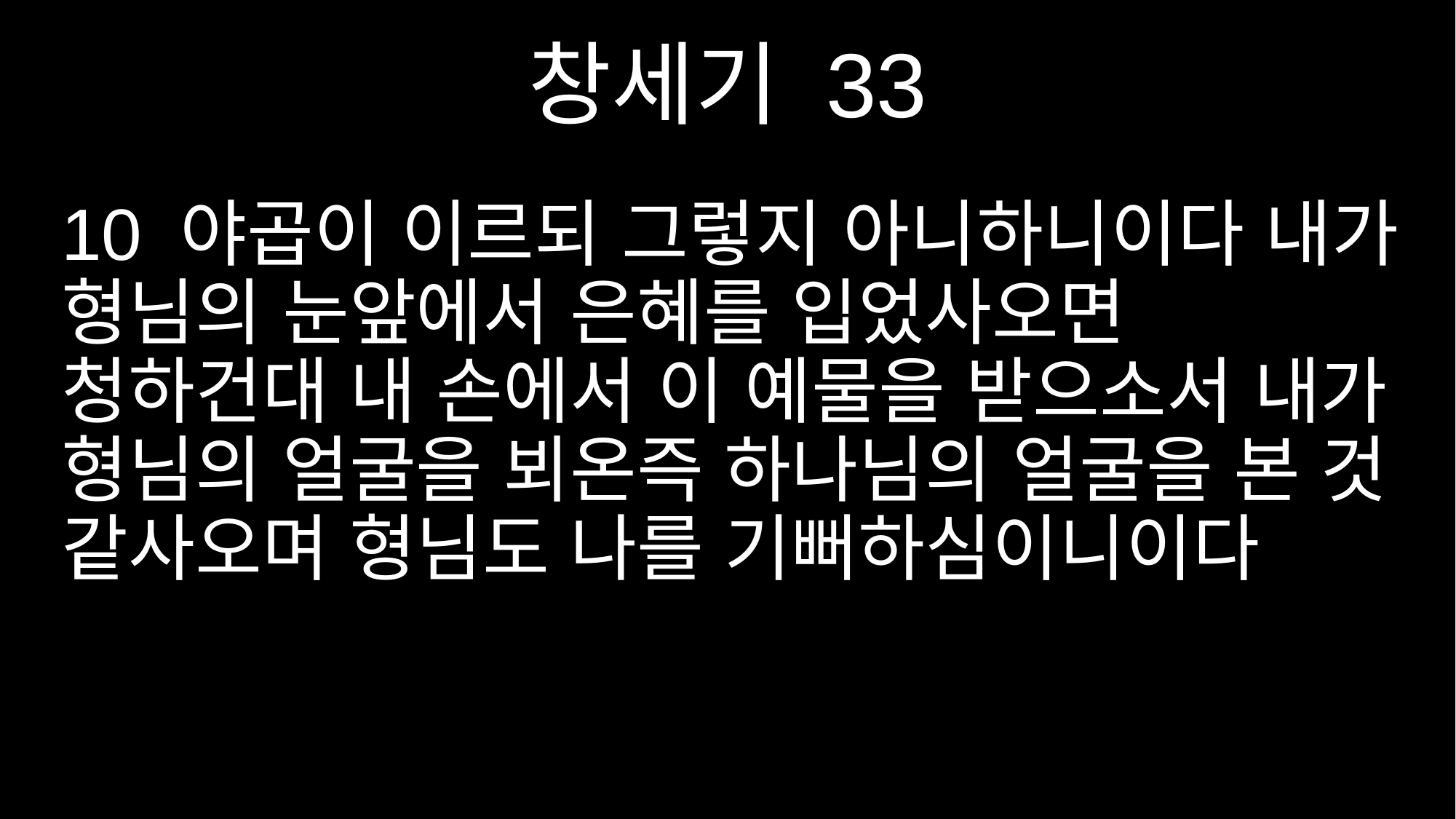

창세기 33
10 야곱이 이르되 그렇지 아니하니이다 내가 형님의 눈앞에서 은혜를 입었사오면 청하건대 내 손에서 이 예물을 받으소서 내가 형님의 얼굴을 뵈온즉 하나님의 얼굴을 본 것 같사오며 형님도 나를 기뻐하심이니이다